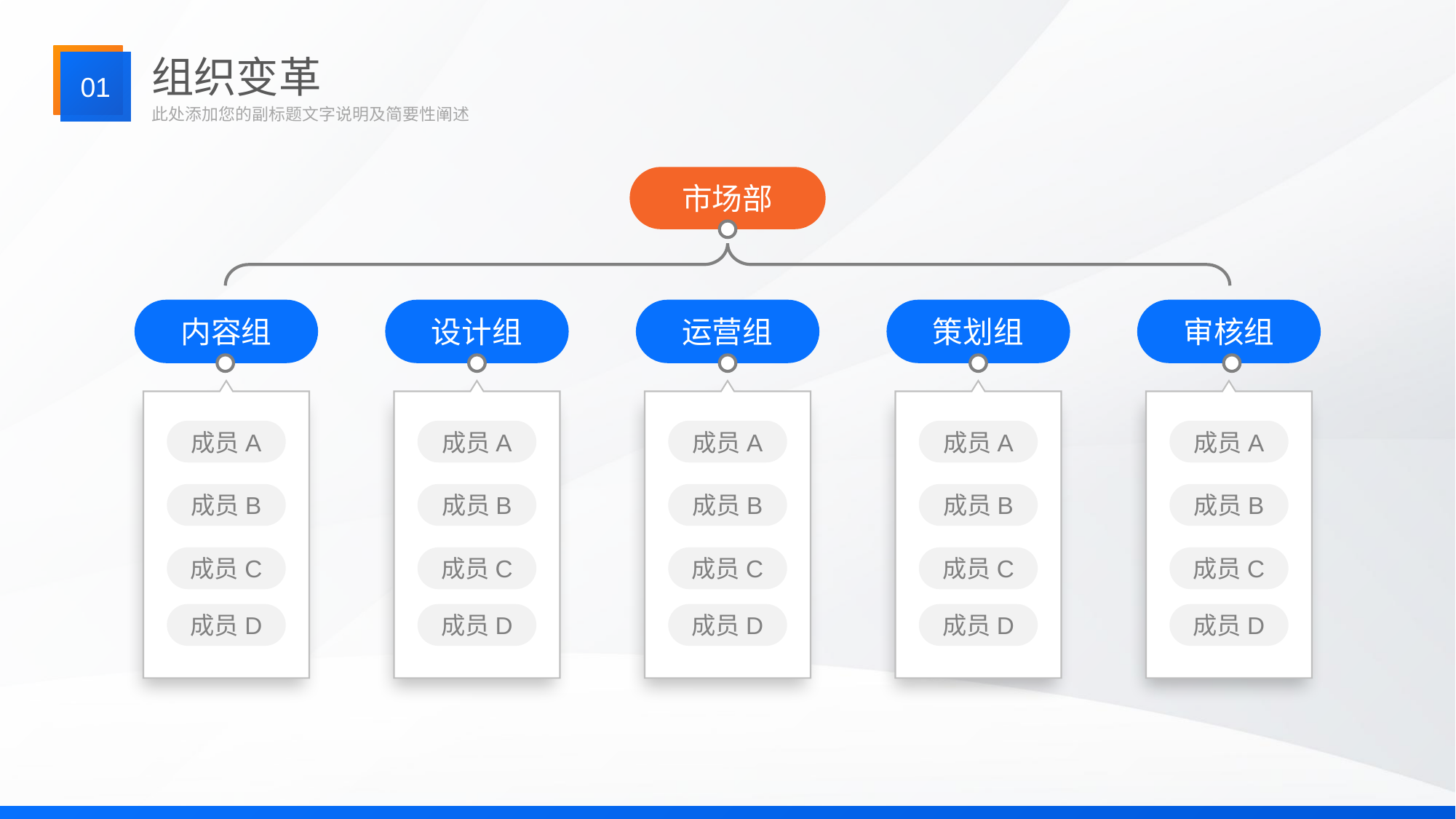

组织变革

01
此处添加您的副标题文字说明及简要性阐述
市场部

内容组
设计组
运营组
策划组
审核组

成员A
成员A
成员A
成员A
成员A
成员B
成员B
成员B
成员B
成员B
成员C
成员C
成员C
成员C
成员C
成员D
成员D
成员D
成员D
成员D